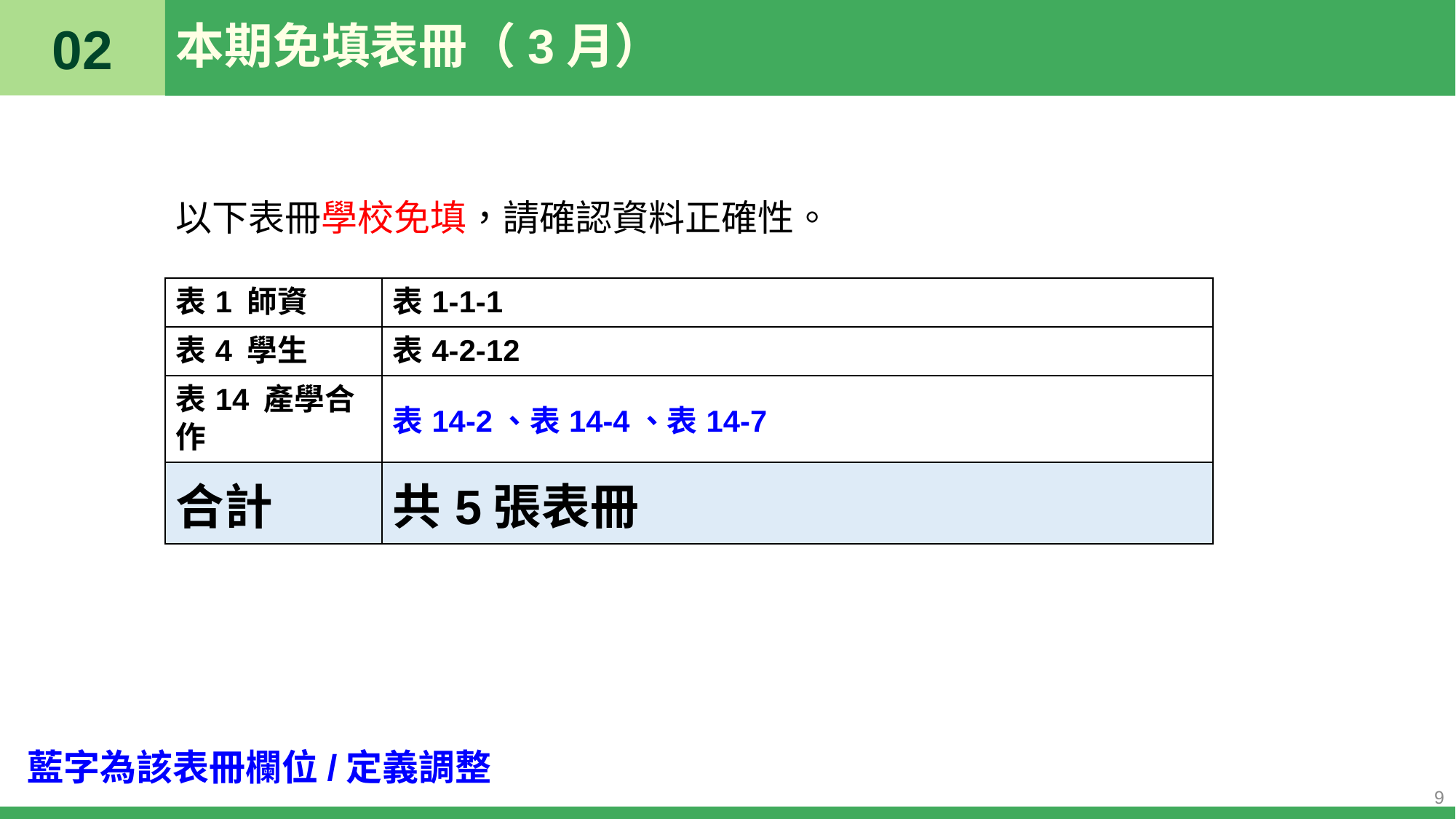

02
# 本期免填表冊（3月）
以下表冊學校免填，請確認資料正確性。
| 表1 師資 | 表1-1-1 |
| --- | --- |
| 表4 學生 | 表4-2-12 |
| 表14 產學合作 | 表14-2、表14-4、表14-7 |
| 合計 | 共5張表冊 |
藍字為該表冊欄位/定義調整

9